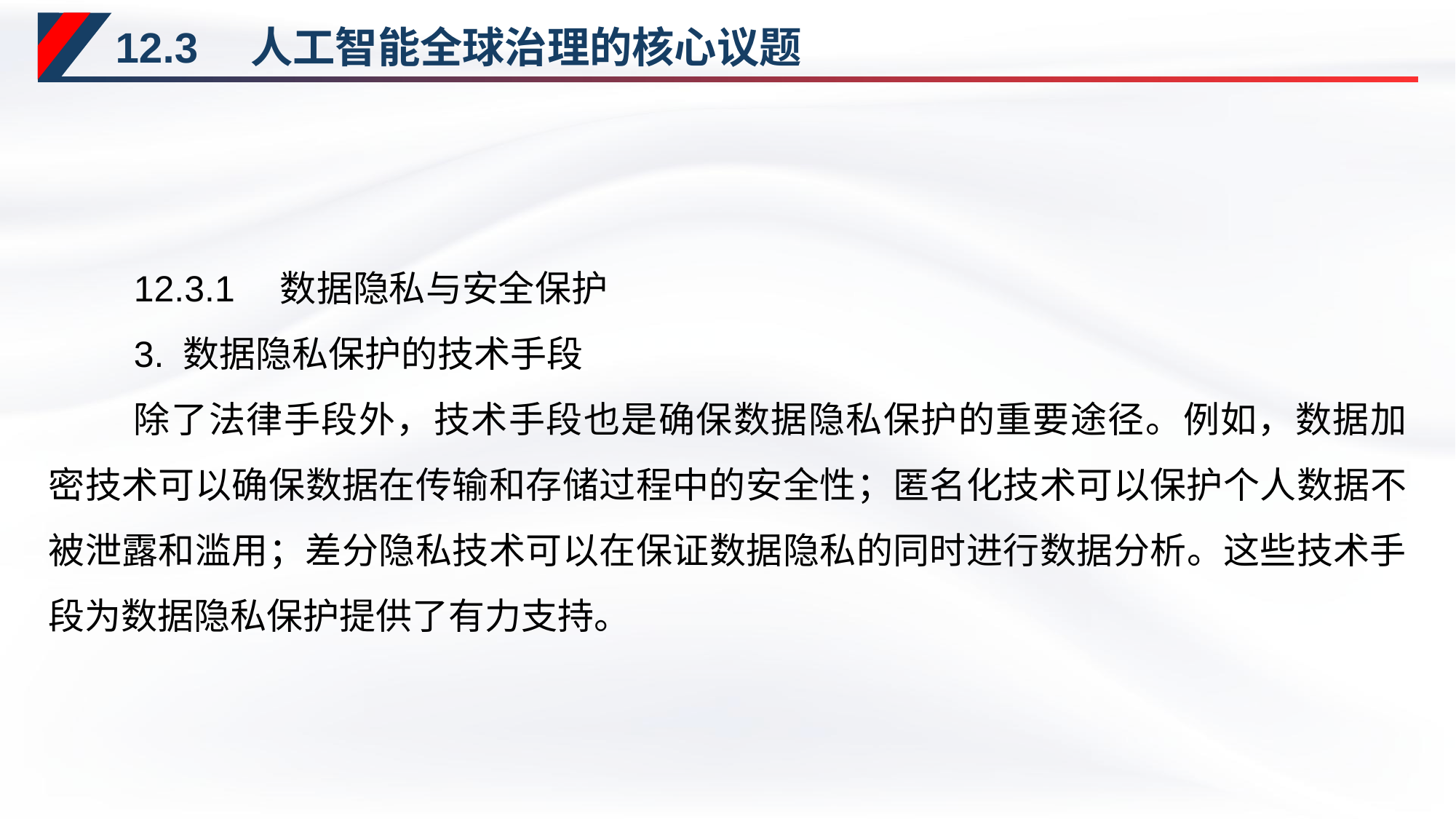

# 12.3　人工智能全球治理的核心议题
12.3.1　数据隐私与安全保护
3. 数据隐私保护的技术手段
除了法律手段外，技术手段也是确保数据隐私保护的重要途径。例如，数据加密技术可以确保数据在传输和存储过程中的安全性；匿名化技术可以保护个人数据不被泄露和滥用；差分隐私技术可以在保证数据隐私的同时进行数据分析。这些技术手段为数据隐私保护提供了有力支持。